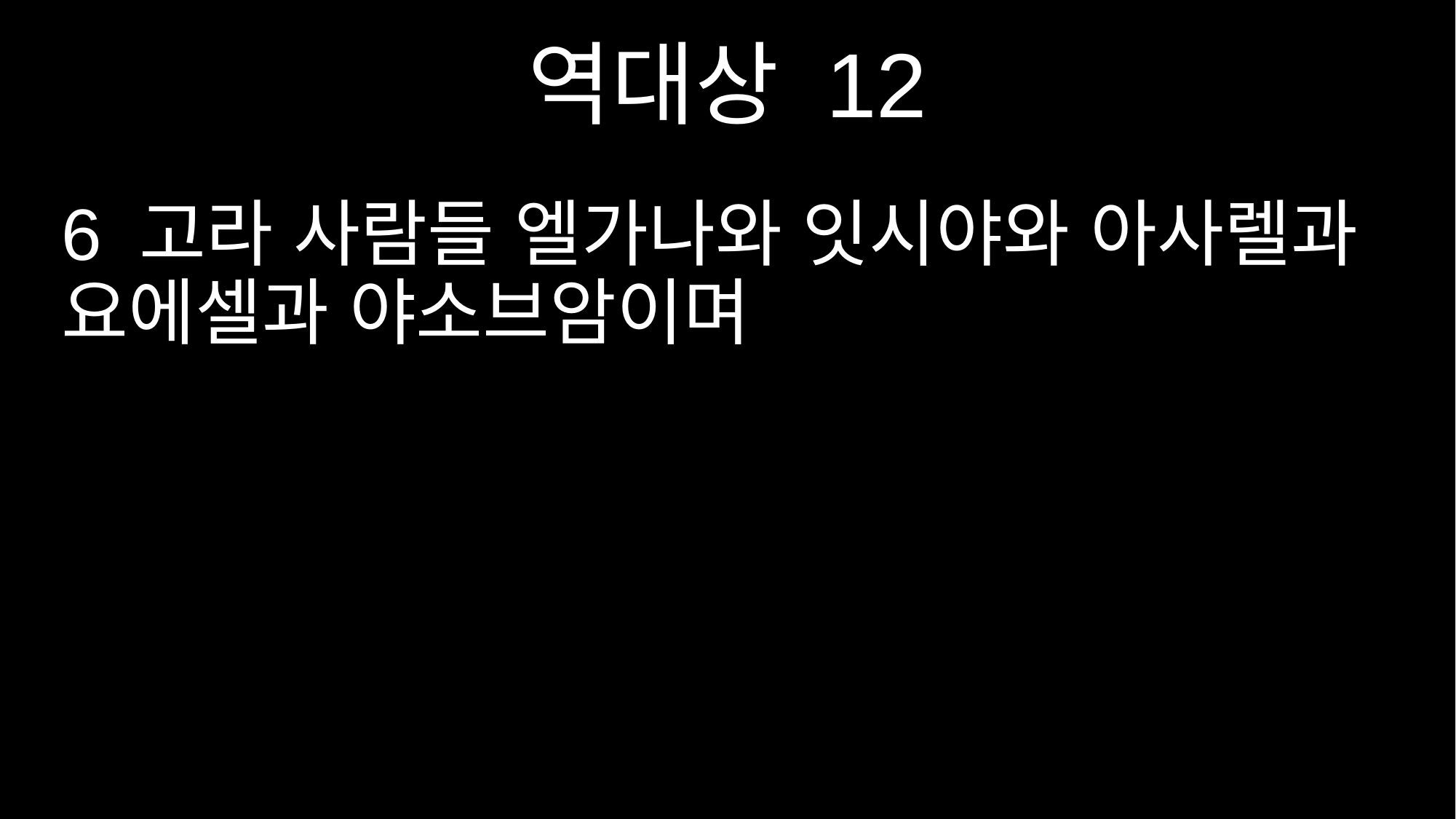

역대상 12
6 고라 사람들 엘가나와 잇시야와 아사렐과 요에셀과 야소브암이며